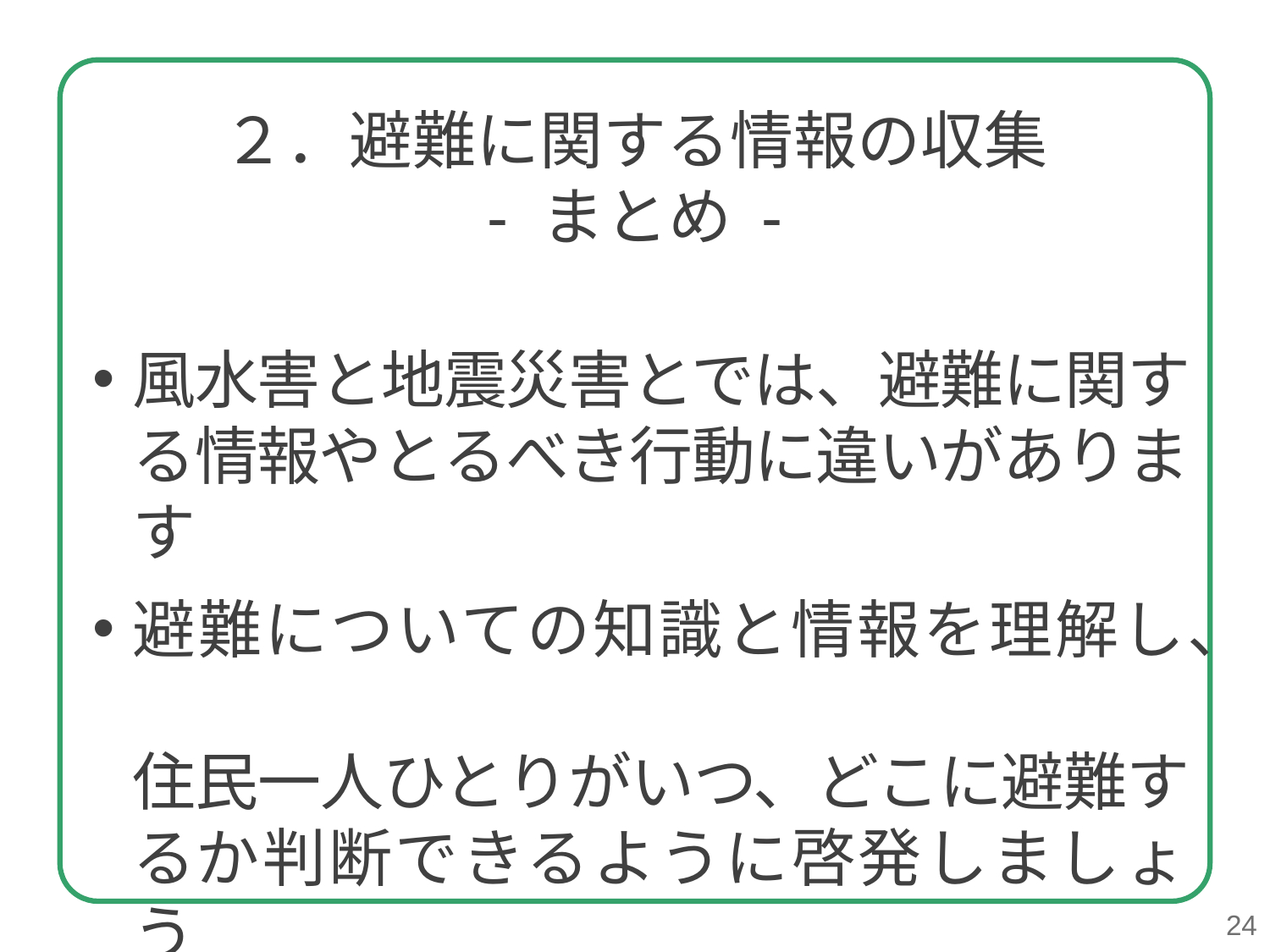

２．避難に関する情報の収集
- まとめ -
風水害と地震災害とでは、避難に関する情報やとるべき行動に違いがあります
避難についての知識と情報を理解し、
住民一人ひとりがいつ、どこに避難するか判断できるように啓発しましょう
24